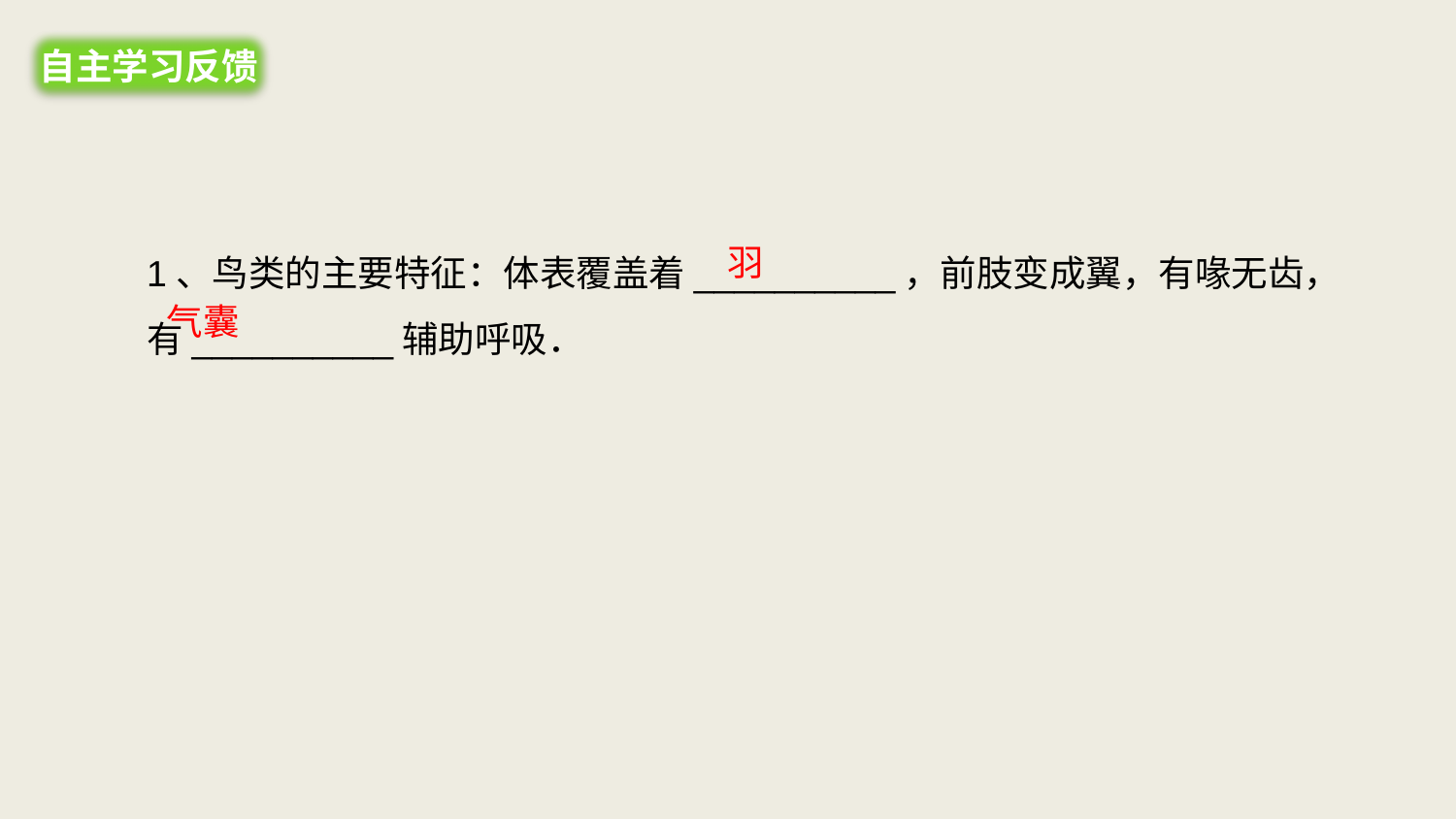

自主学习反馈
1、鸟类的主要特征：体表覆盖着__________，前肢变成翼，有喙无齿，有__________辅助呼吸．
羽
气囊